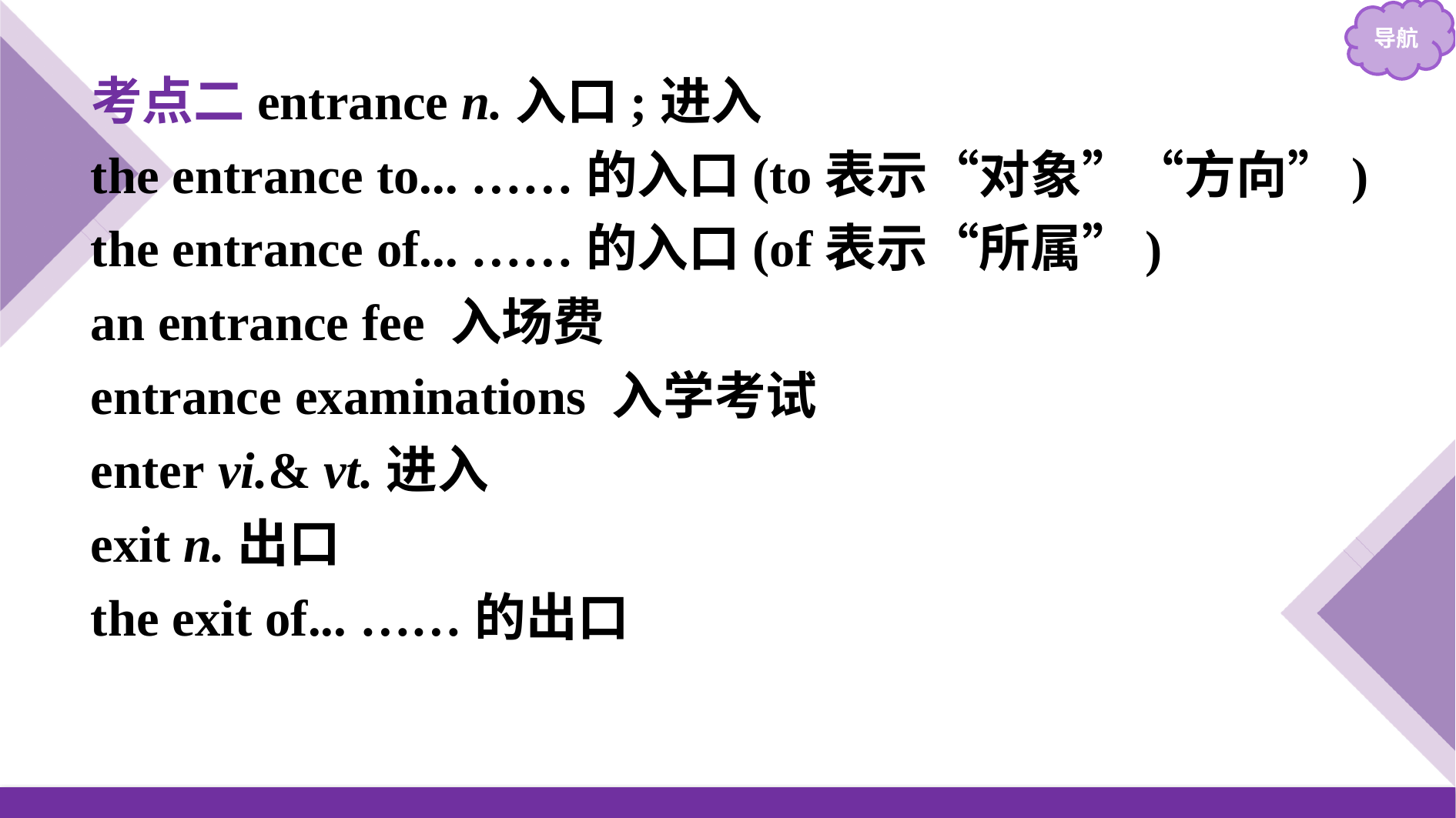

考点二entrance n.入口;进入
the entrance to... ……的入口(to表示“对象”“方向”)
the entrance of... ……的入口(of表示“所属”)
an entrance fee 入场费
entrance examinations 入学考试
enter vi.& vt.进入
exit n.出口
the exit of... ……的出口